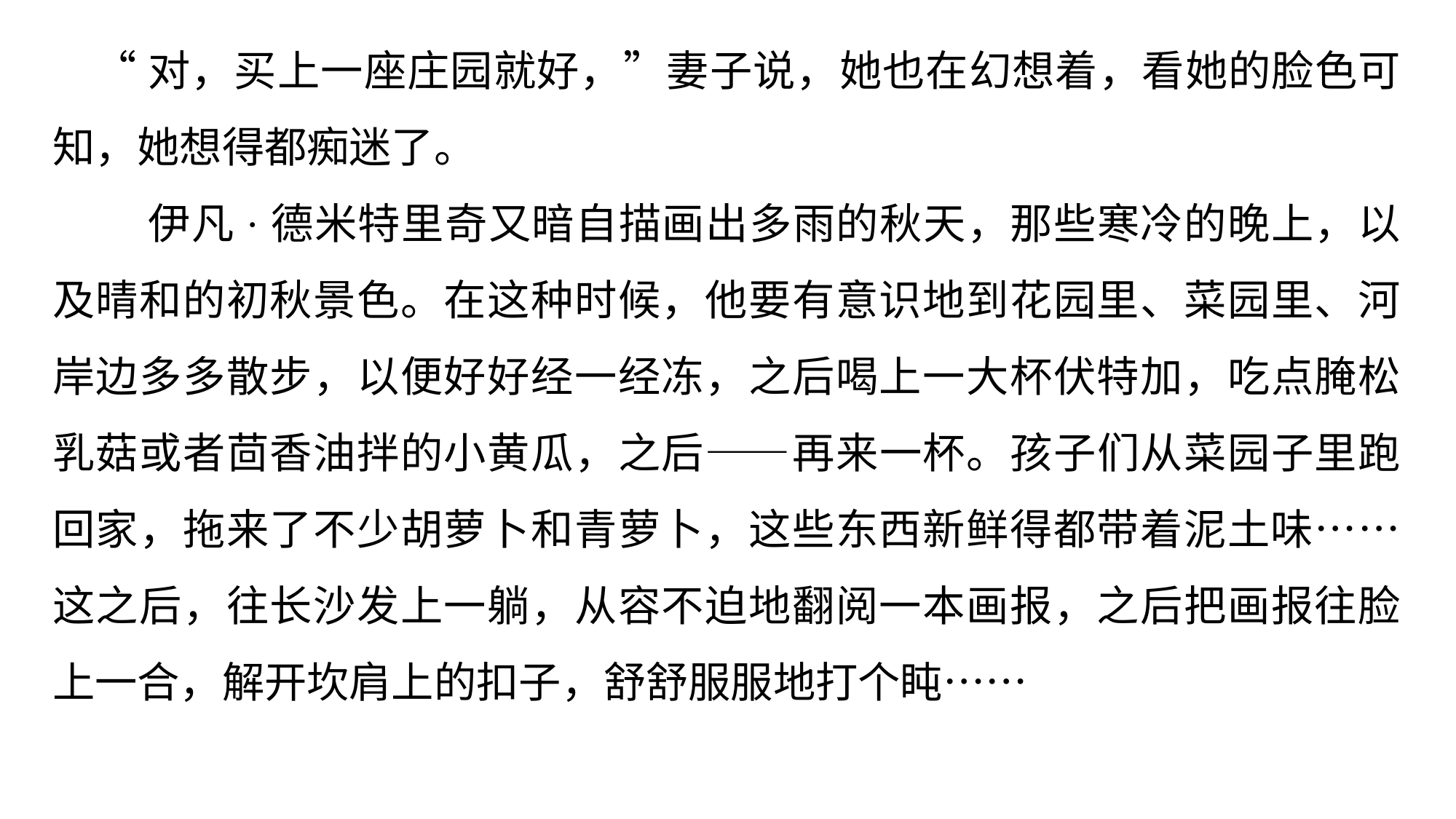

“对，买上一座庄园就好，”妻子说，她也在幻想着，看她的脸色可知，她想得都痴迷了。
        伊凡·德米特里奇又暗自描画出多雨的秋天，那些寒冷的晚上，以及晴和的初秋景色。在这种时候，他要有意识地到花园里、菜园里、河岸边多多散步，以便好好经一经冻，之后喝上一大杯伏特加，吃点腌松乳菇或者茴香油拌的小黄瓜，之后——再来一杯。孩子们从菜园子里跑回家，拖来了不少胡萝卜和青萝卜，这些东西新鲜得都带着泥土味……这之后，往长沙发上一躺，从容不迫地翻阅一本画报，之后把画报往脸上一合，解开坎肩上的扣子，舒舒服服地打个盹……